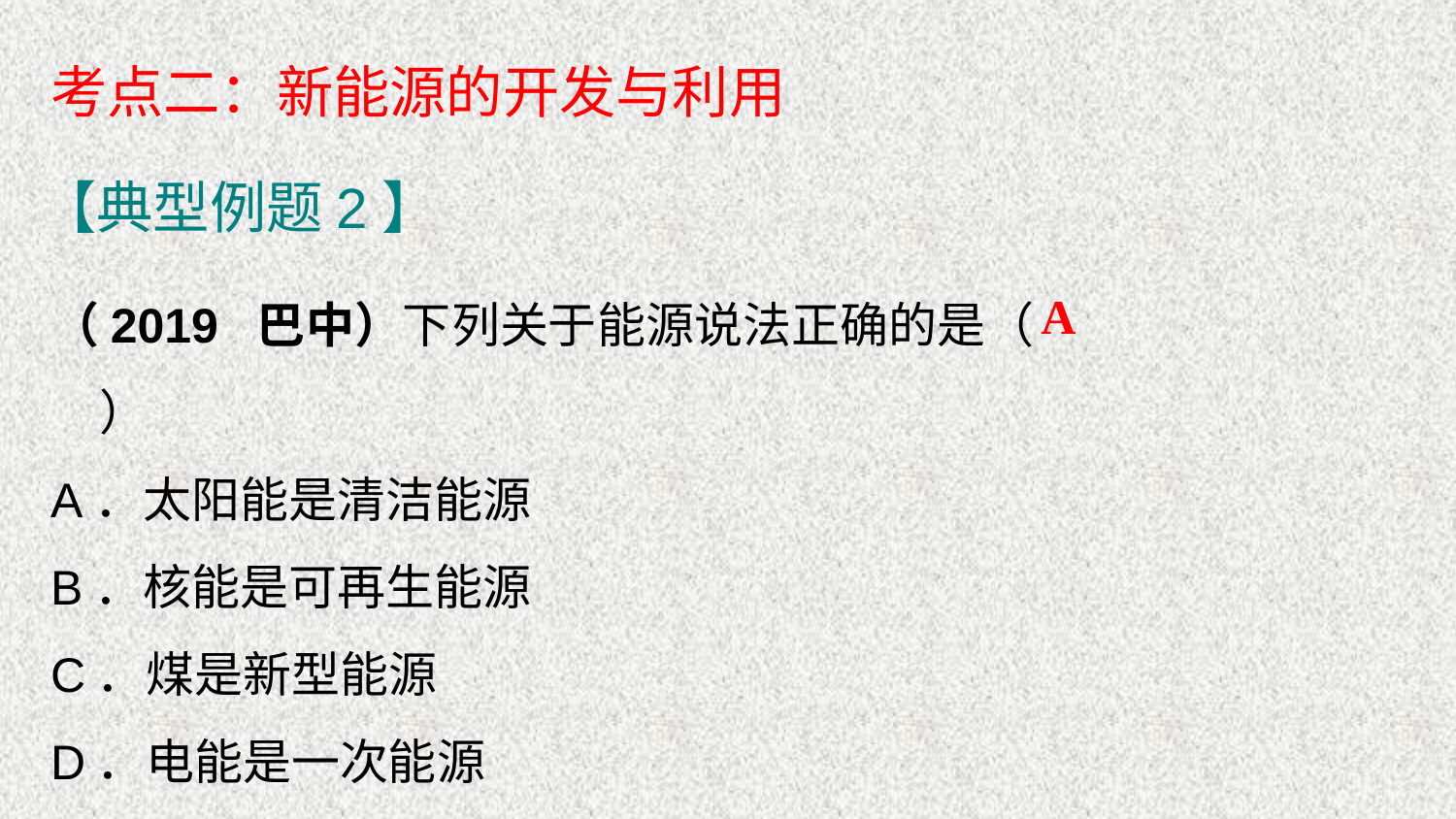

考点二：新能源的开发与利用
【典型例题2】
（2019  巴中）下列关于能源说法正确的是（　　）
A．太阳能是清洁能源
B．核能是可再生能源
C．煤是新型能源
D．电能是一次能源
A